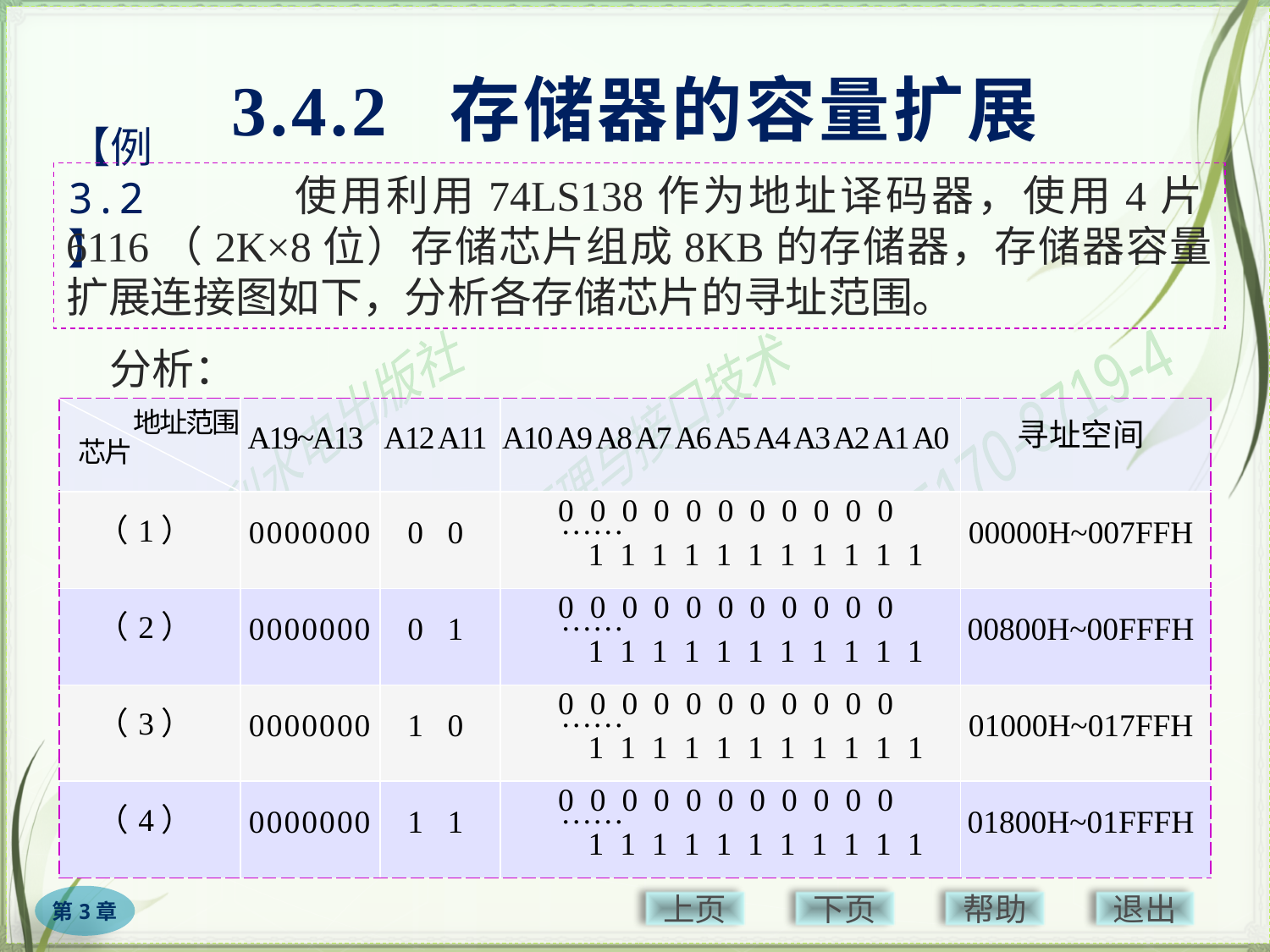

3.4.2  存储器的容量扩展
　　　　　使用利用74LS138作为地址译码器，使用4片6116（2K×8位）存储芯片组成8KB的存储器，存储器容量扩展连接图如下，分析各存储芯片的寻址范围。
# 【例3.2】
分析：
| 地址范围 芯片 | A19~A13 | A12 A11 | A10 A9 A8 A7 A6 A5 A4 A3 A2 A1 A0 | 寻址空间 |
| --- | --- | --- | --- | --- |
| （1） | 0000000 | 0 0 | 0 0 0 0 0 0 0 0 0 0 0 …… 1 1 1 1 1 1 1 1 1 1 1 | 00000H~007FFH |
| （2） | 0000000 | 0 1 | 0 0 0 0 0 0 0 0 0 0 0 …… 1 1 1 1 1 1 1 1 1 1 1 | 00800H~00FFFH |
| （3） | 0000000 | 1 0 | 0 0 0 0 0 0 0 0 0 0 0 …… 1 1 1 1 1 1 1 1 1 1 1 | 01000H~017FFH |
| （4） | 0000000 | 1 1 | 0 0 0 0 0 0 0 0 0 0 0 …… 1 1 1 1 1 1 1 1 1 1 1 | 01800H~01FFFH |